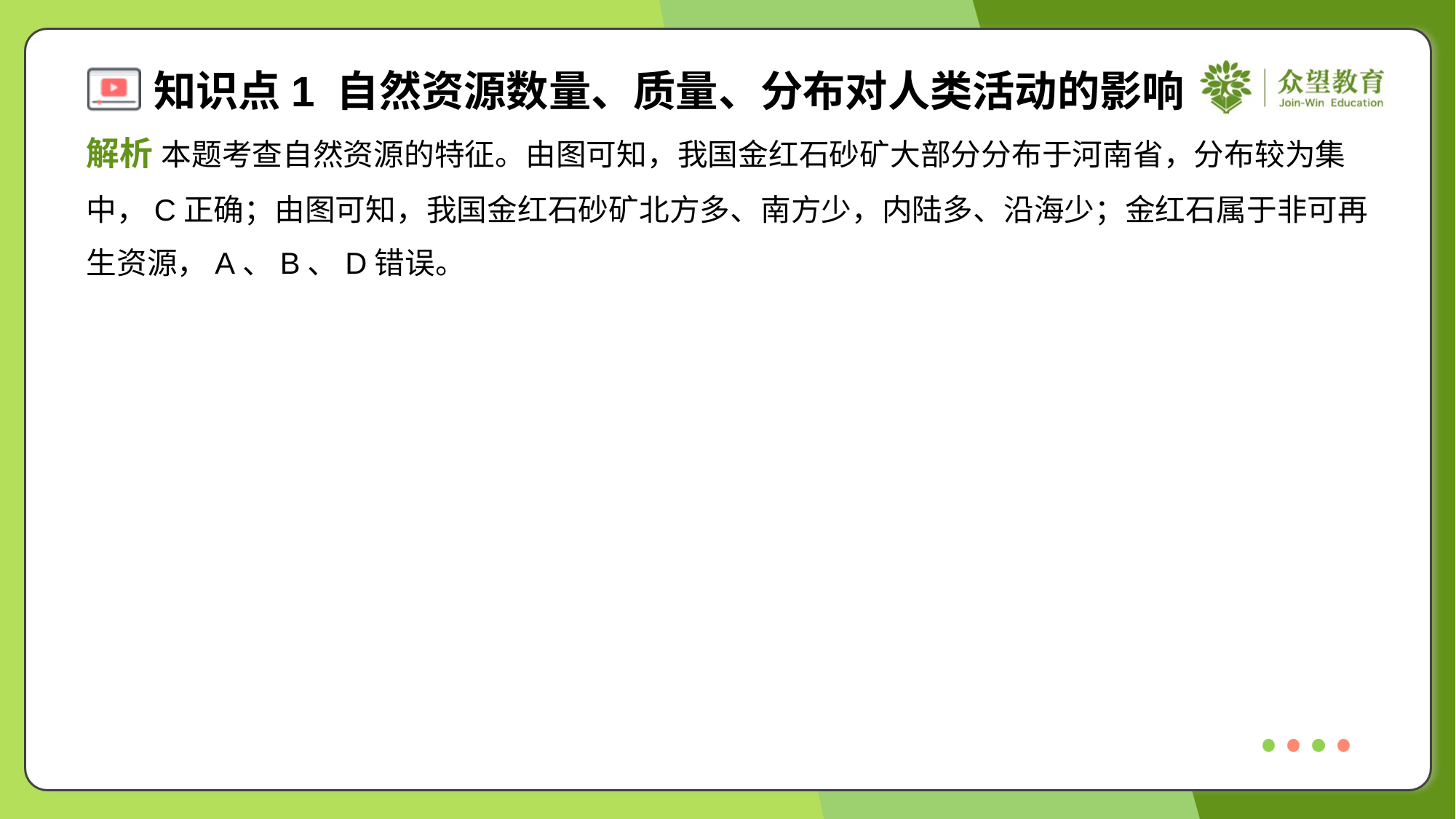

解析 本题考查自然资源的特征。由图可知，我国金红石砂矿大部分分布于河南省，分布较为集
中，C正确；由图可知，我国金红石砂矿北方多、南方少，内陆多、沿海少；金红石属于非可再
生资源，A、B、D错误。